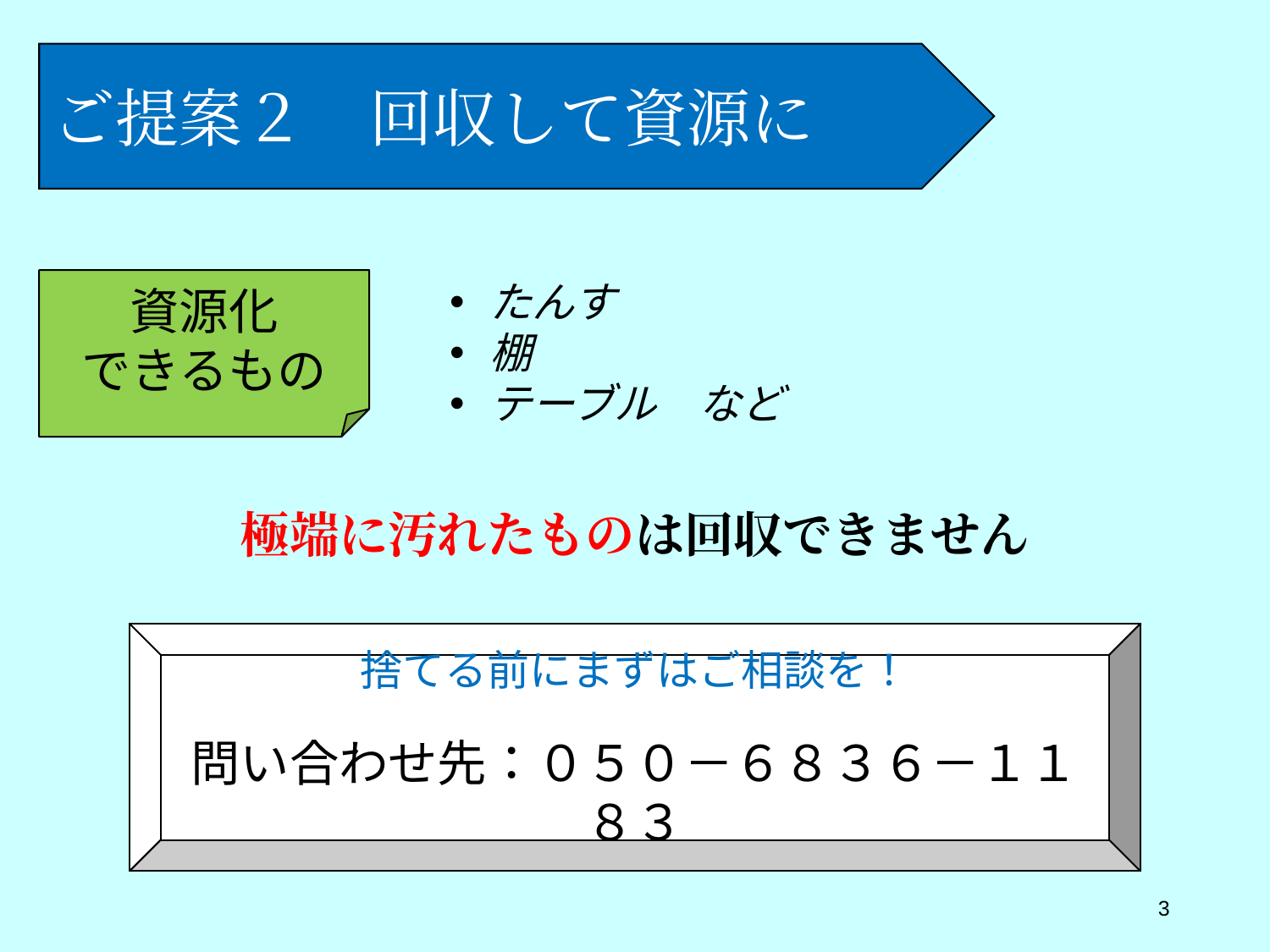

ご提案２　回収して資源に
たんす
棚
テーブル　など
資源化
できるもの
極端に汚れたものは回収できません
捨てる前にまずはご相談を！

問い合わせ先：０５０－６８３６－１１８３
3